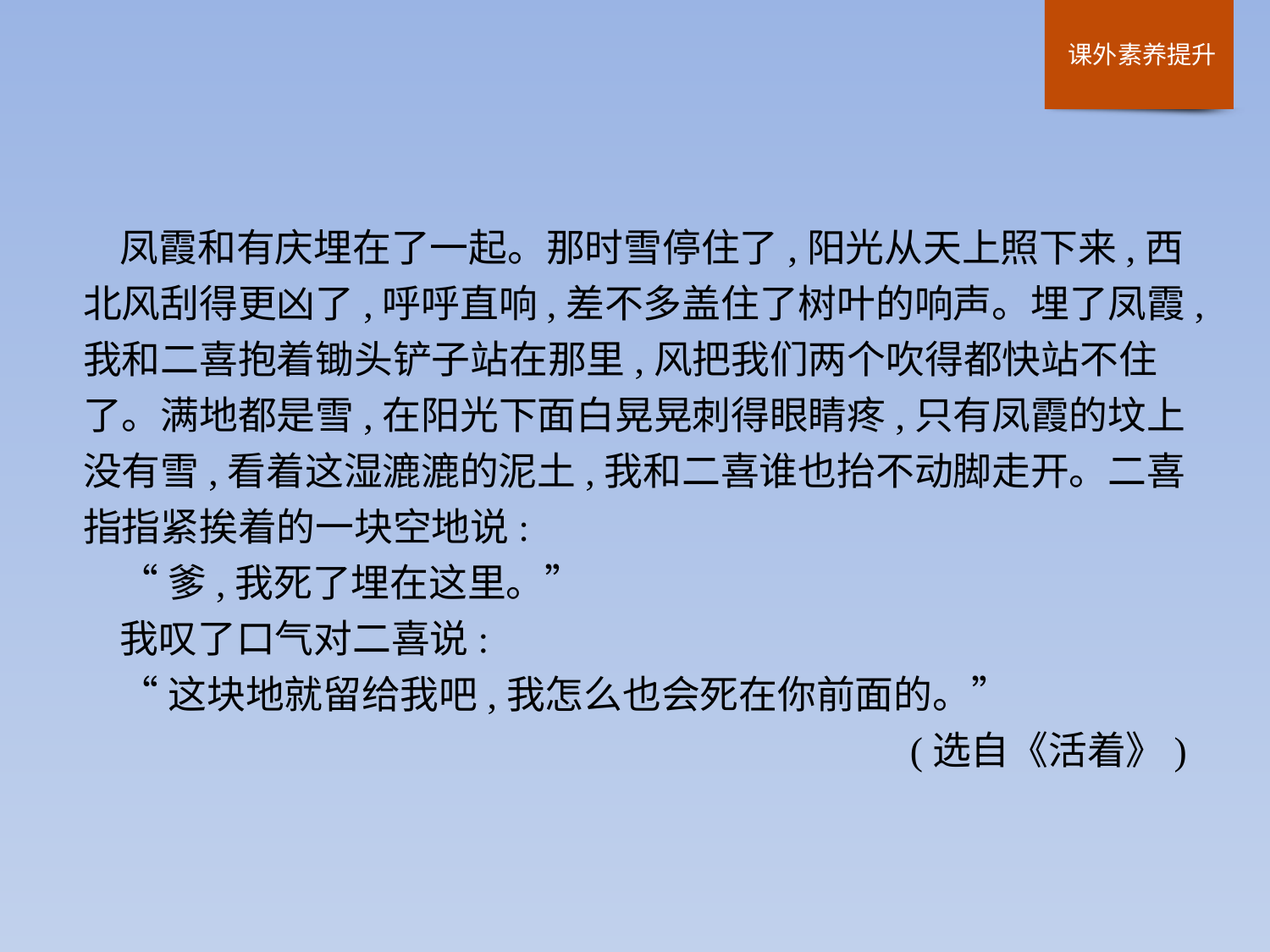

凤霞和有庆埋在了一起。那时雪停住了,阳光从天上照下来,西北风刮得更凶了,呼呼直响,差不多盖住了树叶的响声。埋了凤霞,我和二喜抱着锄头铲子站在那里,风把我们两个吹得都快站不住了。满地都是雪,在阳光下面白晃晃刺得眼睛疼,只有凤霞的坟上没有雪,看着这湿漉漉的泥土,我和二喜谁也抬不动脚走开。二喜指指紧挨着的一块空地说:
“爹,我死了埋在这里。”
我叹了口气对二喜说:
“这块地就留给我吧,我怎么也会死在你前面的。”
(选自《活着》)